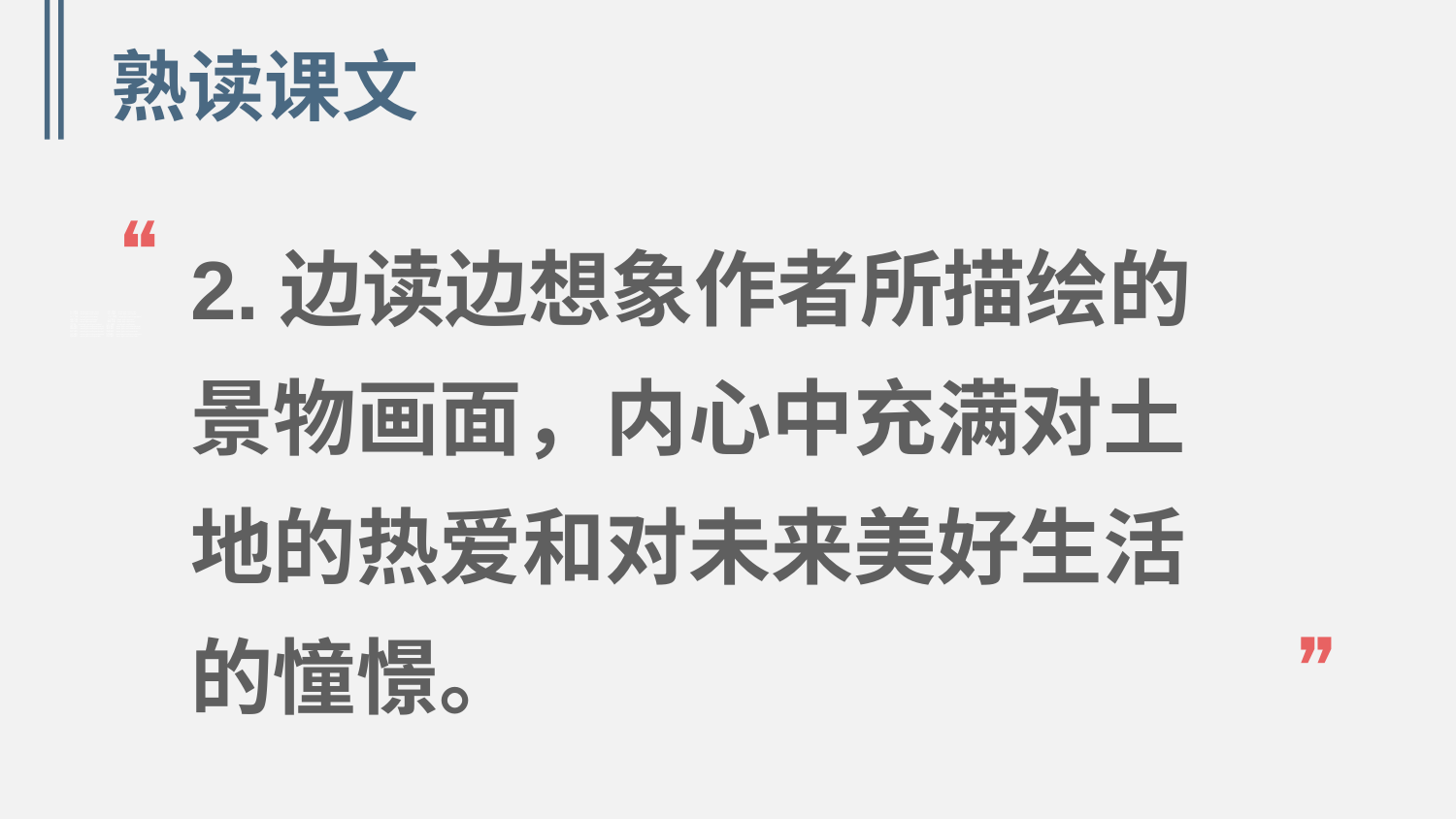

# 熟读课文
“
2.边读边想象作者所描绘的景物画面，内心中充满对土地的热爱和对未来美好生活的憧憬。
”